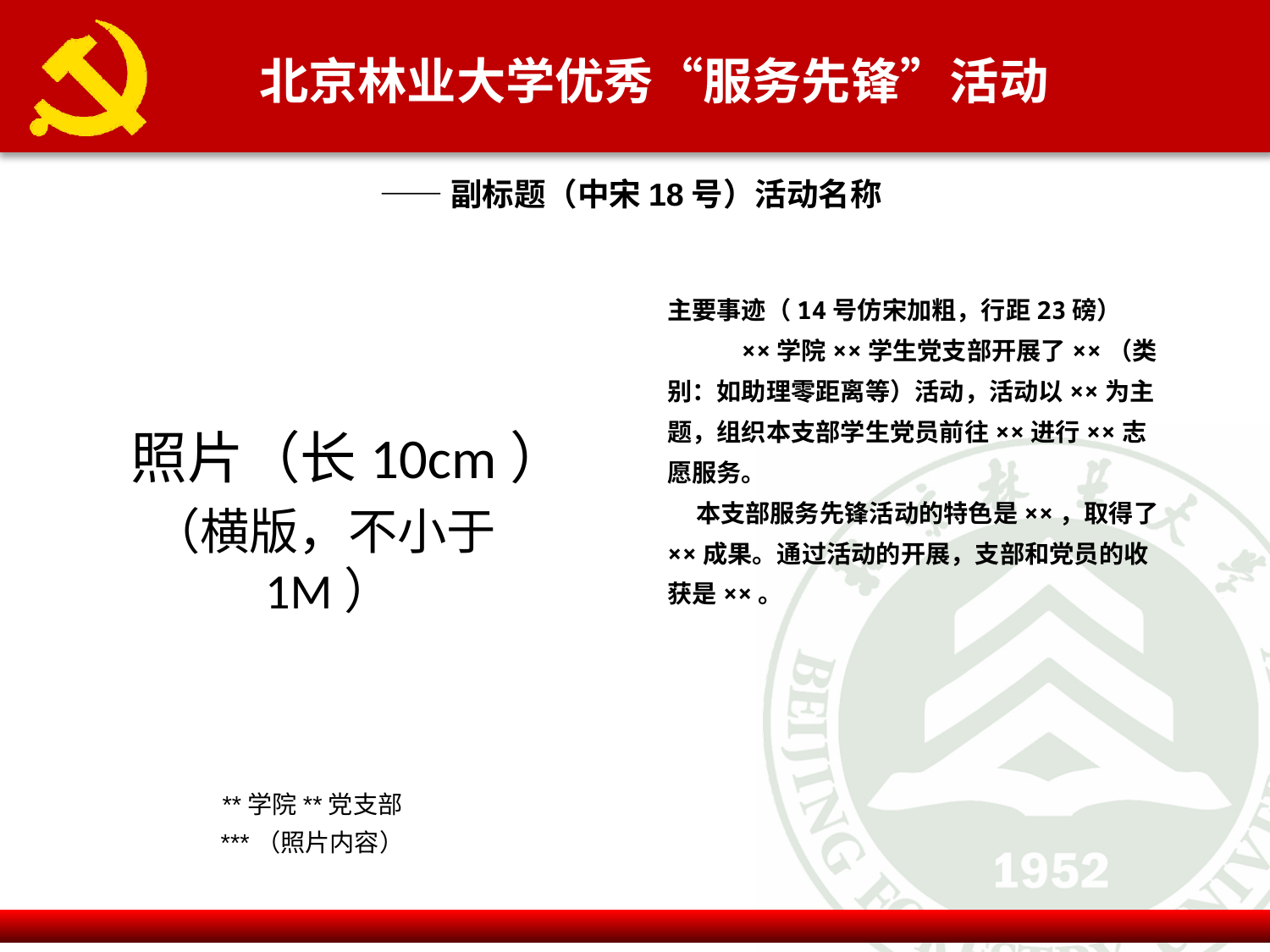

北京林业大学优秀“服务先锋”活动
——副标题（中宋18号）活动名称
主要事迹（14号仿宋加粗，行距23磅）
     ××学院××学生党支部开展了××（类别：如助理零距离等）活动，活动以××为主题，组织本支部学生党员前往××进行××志愿服务。
    本支部服务先锋活动的特色是××，取得了××成果。通过活动的开展，支部和党员的收获是××。

  照片（长10cm）
（横版，不小于1M）
**学院**党支部
***（照片内容）